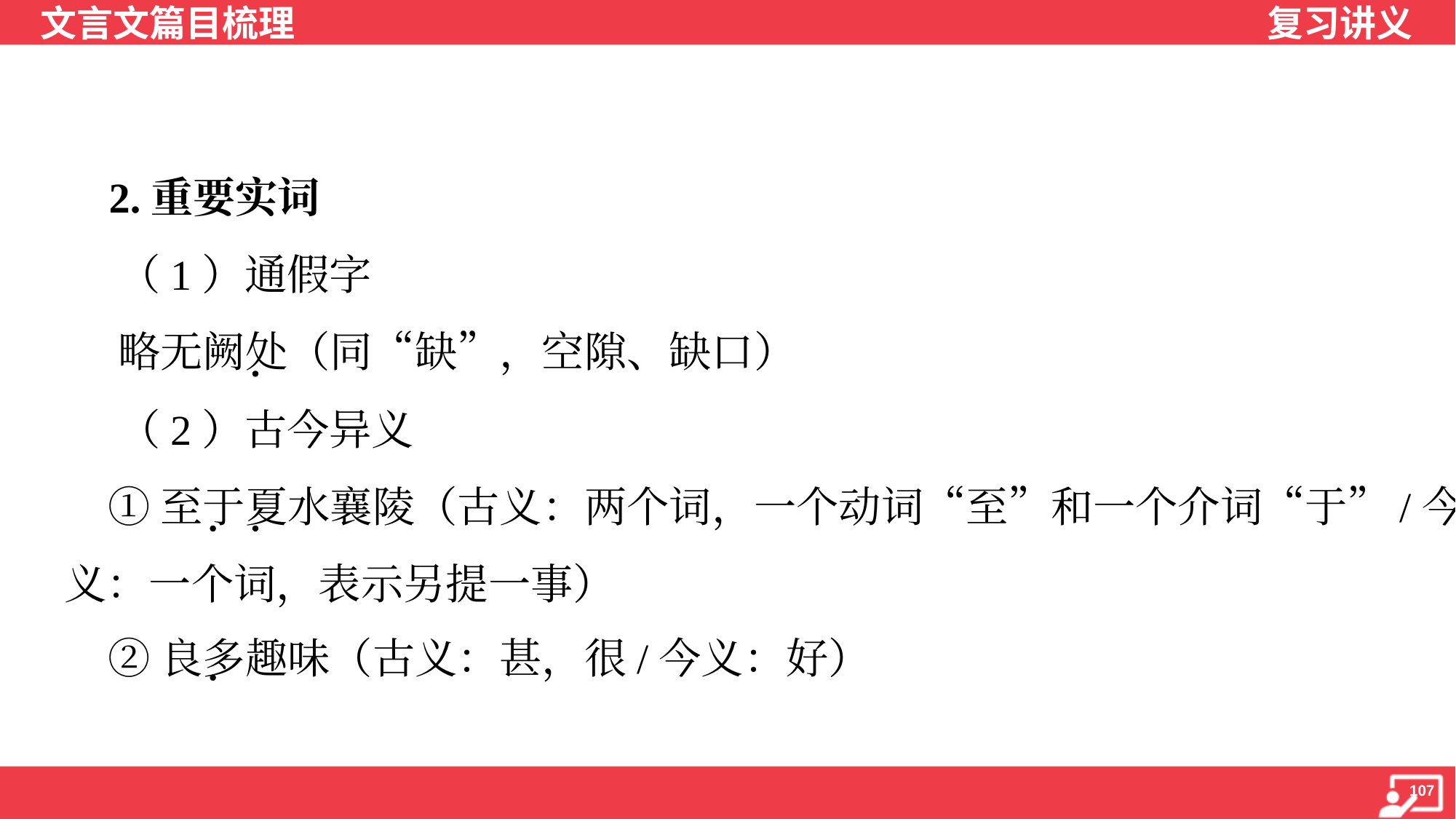

2.重要实词
    （1）通假字
    略无阙处（同“缺”，空隙、缺口）
    （2）古今异义
    ①至于夏水襄陵（古义：两个词，一个动词“至”和一个介词“于”/今
义：一个词，表示另提一事）
    ②良多趣味（古义：甚，很/今义：好）